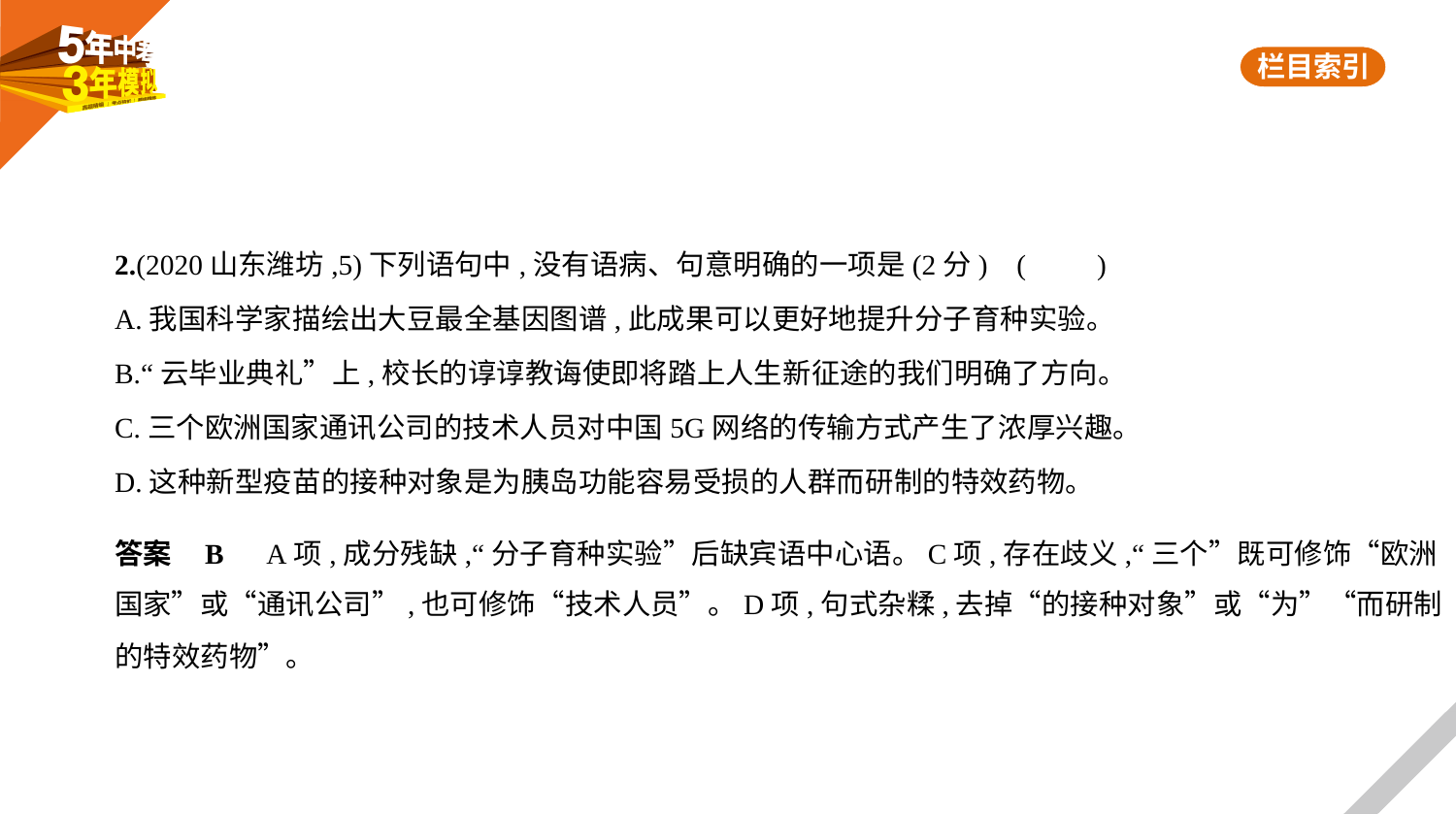

2.(2020山东潍坊,5)下列语句中,没有语病、句意明确的一项是(2分) (　　)
A.我国科学家描绘出大豆最全基因图谱,此成果可以更好地提升分子育种实验。
B.“云毕业典礼”上,校长的谆谆教诲使即将踏上人生新征途的我们明确了方向。
C.三个欧洲国家通讯公司的技术人员对中国5G网络的传输方式产生了浓厚兴趣。
D.这种新型疫苗的接种对象是为胰岛功能容易受损的人群而研制的特效药物。
答案    B　A项,成分残缺,“分子育种实验”后缺宾语中心语。C项,存在歧义,“三个”既可修饰“欧洲
国家”或“通讯公司”,也可修饰“技术人员”。D项,句式杂糅,去掉“的接种对象”或“为”“而研制
的特效药物”。